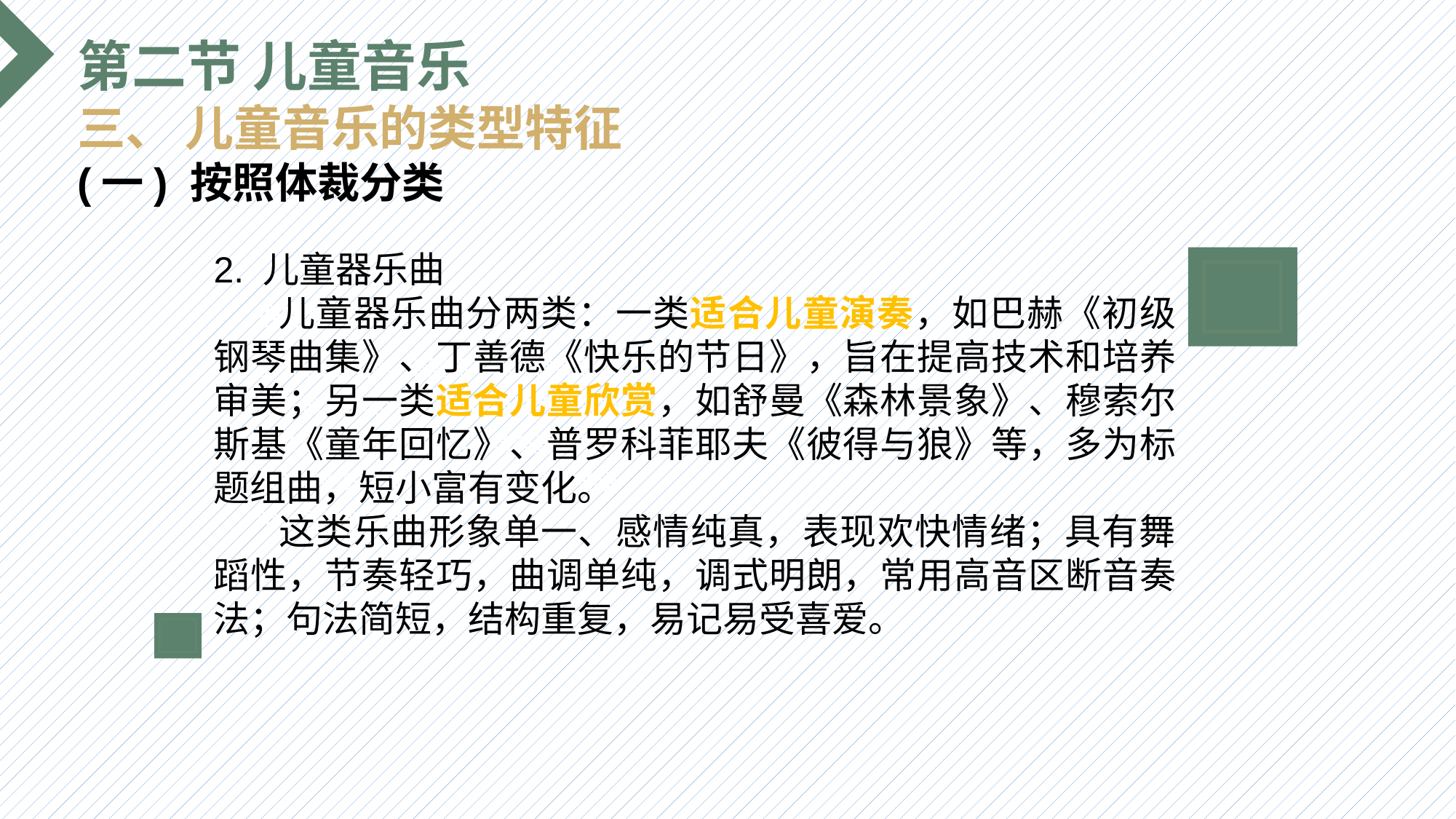

第二节 儿童音乐
三、 儿童音乐的类型特征
(一) 按照体裁分类

2. 儿童器乐曲
      儿童器乐曲分两类：一类适合儿童演奏，如巴赫《初级钢琴曲集》、丁善德《快乐的节日》，旨在提高技术和培养审美；另一类适合儿童欣赏，如舒曼《森林景象》、穆索尔斯基《童年回忆》、普罗科菲耶夫《彼得与狼》等，多为标题组曲，短小富有变化。
      这类乐曲形象单一、感情纯真，表现欢快情绪；具有舞蹈性，节奏轻巧，曲调单纯，调式明朗，常用高音区断音奏法；句法简短，结构重复，易记易受喜爱。

选题背景
输入您的内容，请简要说明，言简意赅即可输入您的内容，请简要说明，言简意赅即可输入您的内容，请简要说明，言简意赅即可输入您的内容，请简要说明，言简意赅即可